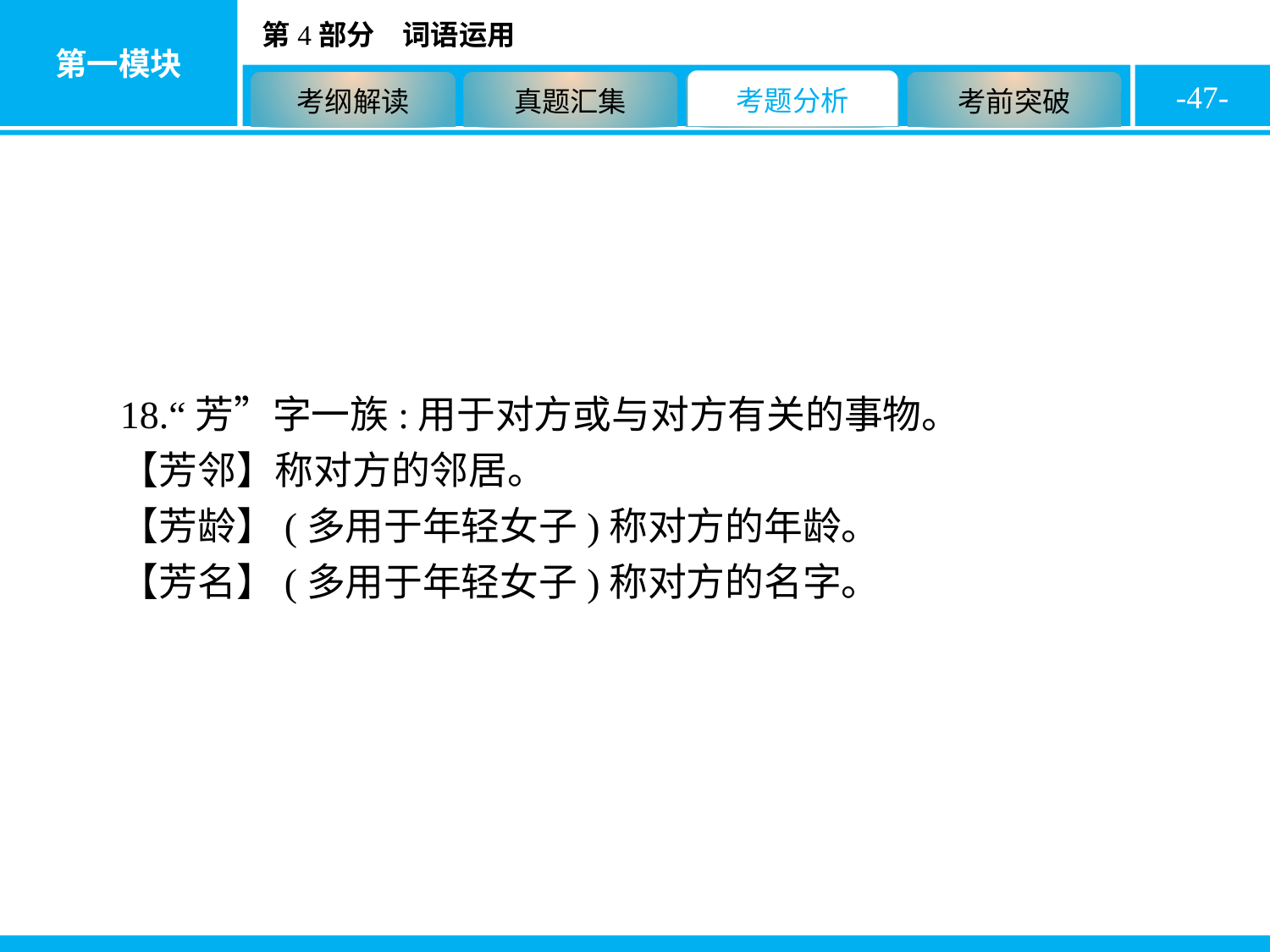

-47-
18.“芳”字一族:用于对方或与对方有关的事物。
【芳邻】称对方的邻居。
【芳龄】(多用于年轻女子)称对方的年龄。
【芳名】(多用于年轻女子)称对方的名字。